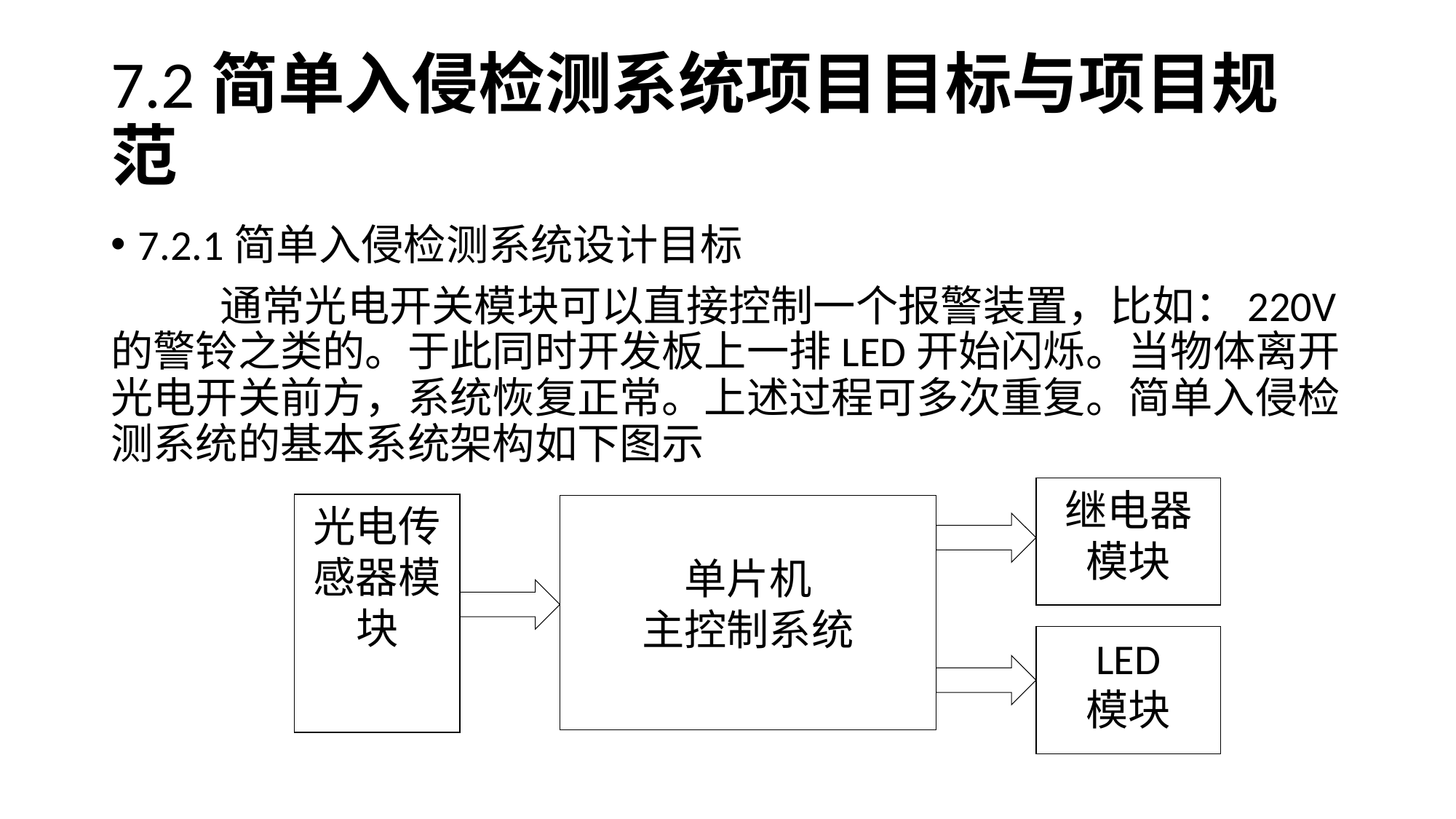

# 7.2简单入侵检测系统项目目标与项目规范
7.2.1简单入侵检测系统设计目标
	通常光电开关模块可以直接控制一个报警装置，比如：220V的警铃之类的。于此同时开发板上一排LED开始闪烁。当物体离开光电开关前方，系统恢复正常。上述过程可多次重复。简单入侵检测系统的基本系统架构如下图示
继电器
模块
光电传感器模块

单片机
主控制系统

LED
模块